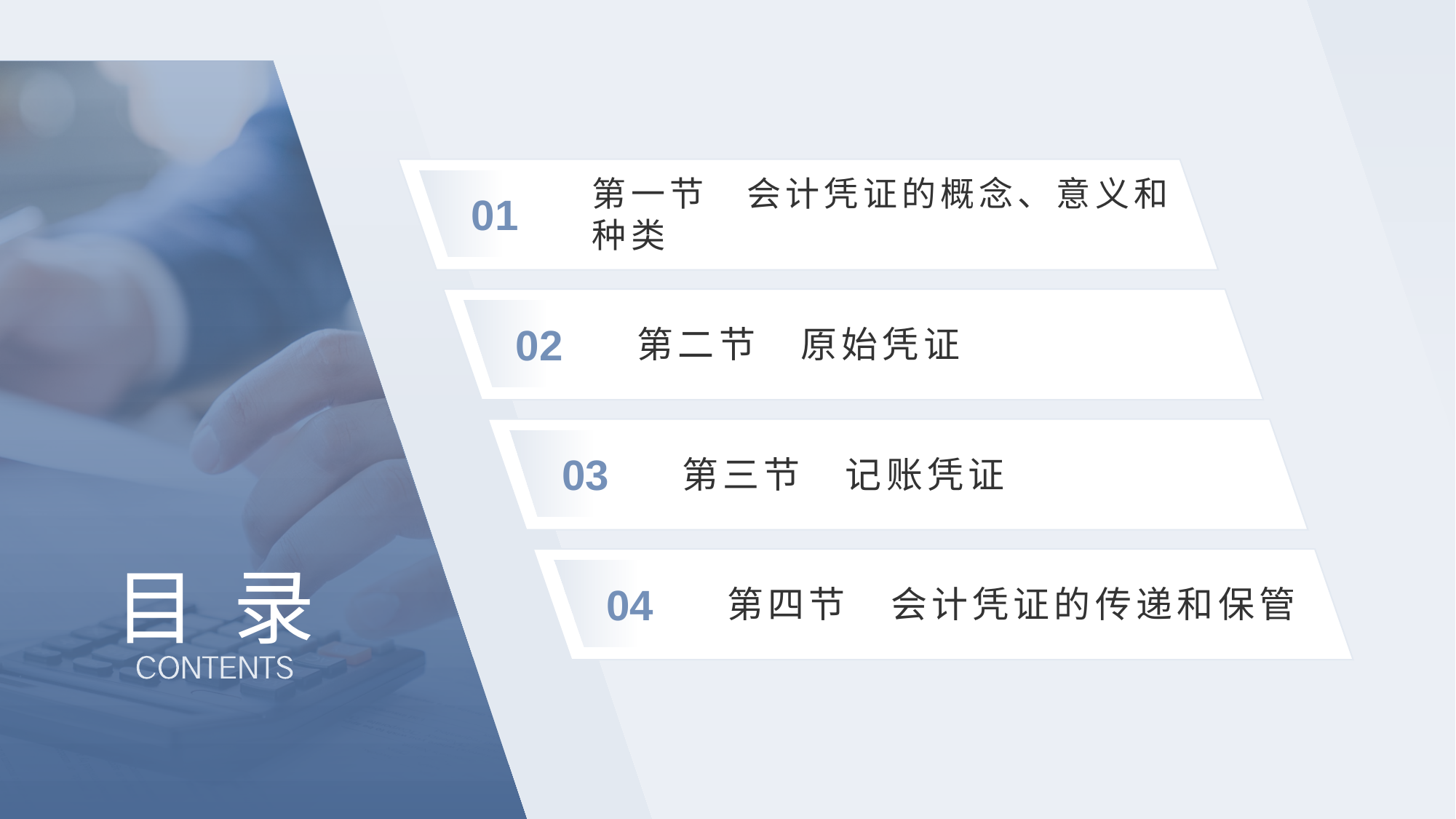

01
第一节　会计凭证的概念、意义和种类

02
第二节　原始凭证

03
第三节　记账凭证
# 目  录

04
第四节　会计凭证的传递和保管